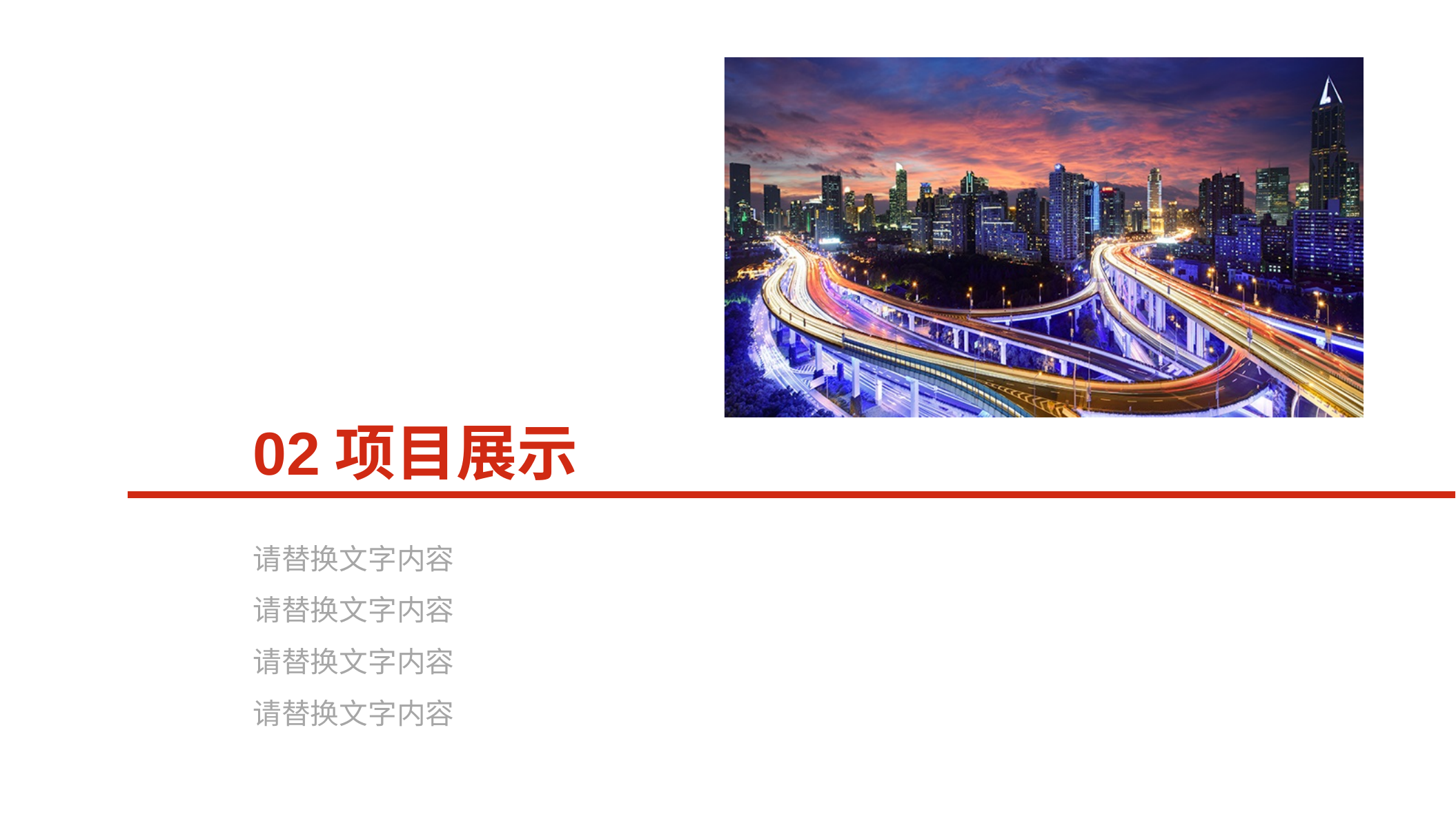

02项目展示
请替换文字内容
请替换文字内容
请替换文字内容
请替换文字内容